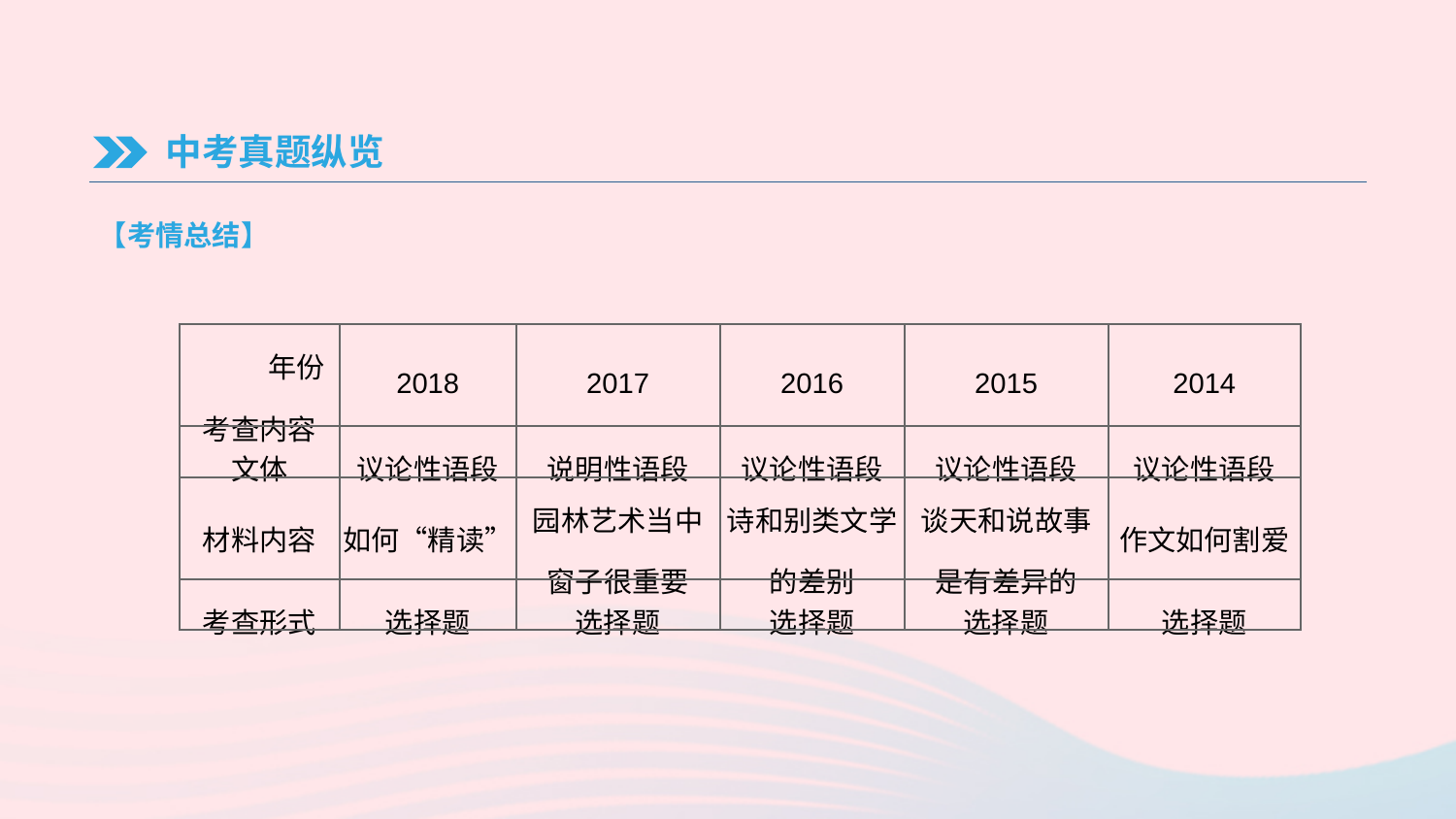

中考真题纵览

【考情总结】
| 年份 考查内容 | 2018 | 2017 | 2016 | 2015 | 2014 |
| --- | --- | --- | --- | --- | --- |
| 文体 | 议论性语段 | 说明性语段 | 议论性语段 | 议论性语段 | 议论性语段 |
| 材料内容 | 如何“精读” | 园林艺术当中窗子很重要 | 诗和别类文学的差别 | 谈天和说故事 是有差异的 | 作文如何割爱 |
| 考查形式 | 选择题 | 选择题 | 选择题 | 选择题 | 选择题 |